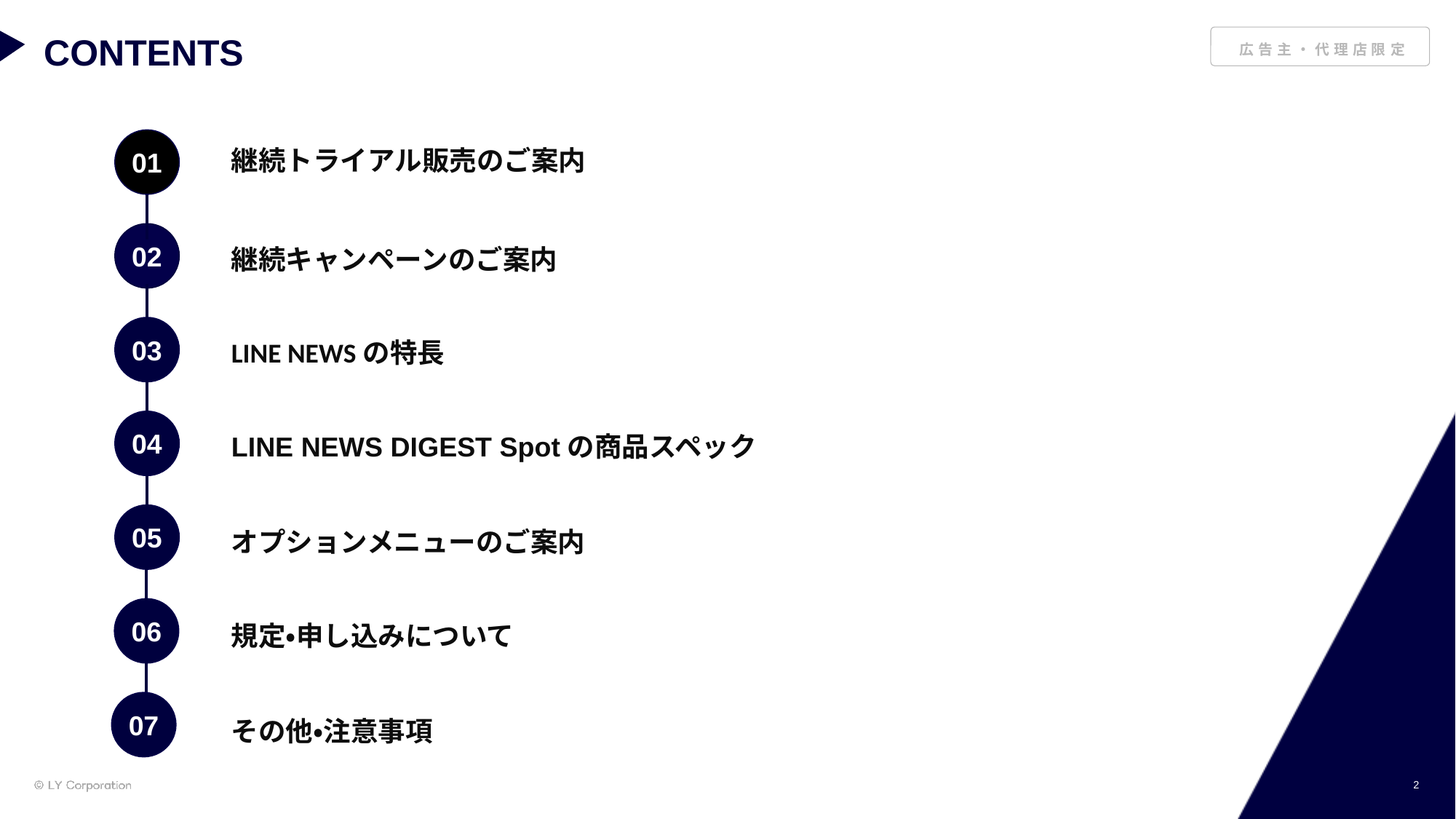

継続トライアル販売のご案内

継続キャンペーンのご案内

LINE NEWSの特長

LINE NEWS DIGEST Spotの商品スペック

オプションメニューのご案内

規定・申し込みについて

その他・注意事項